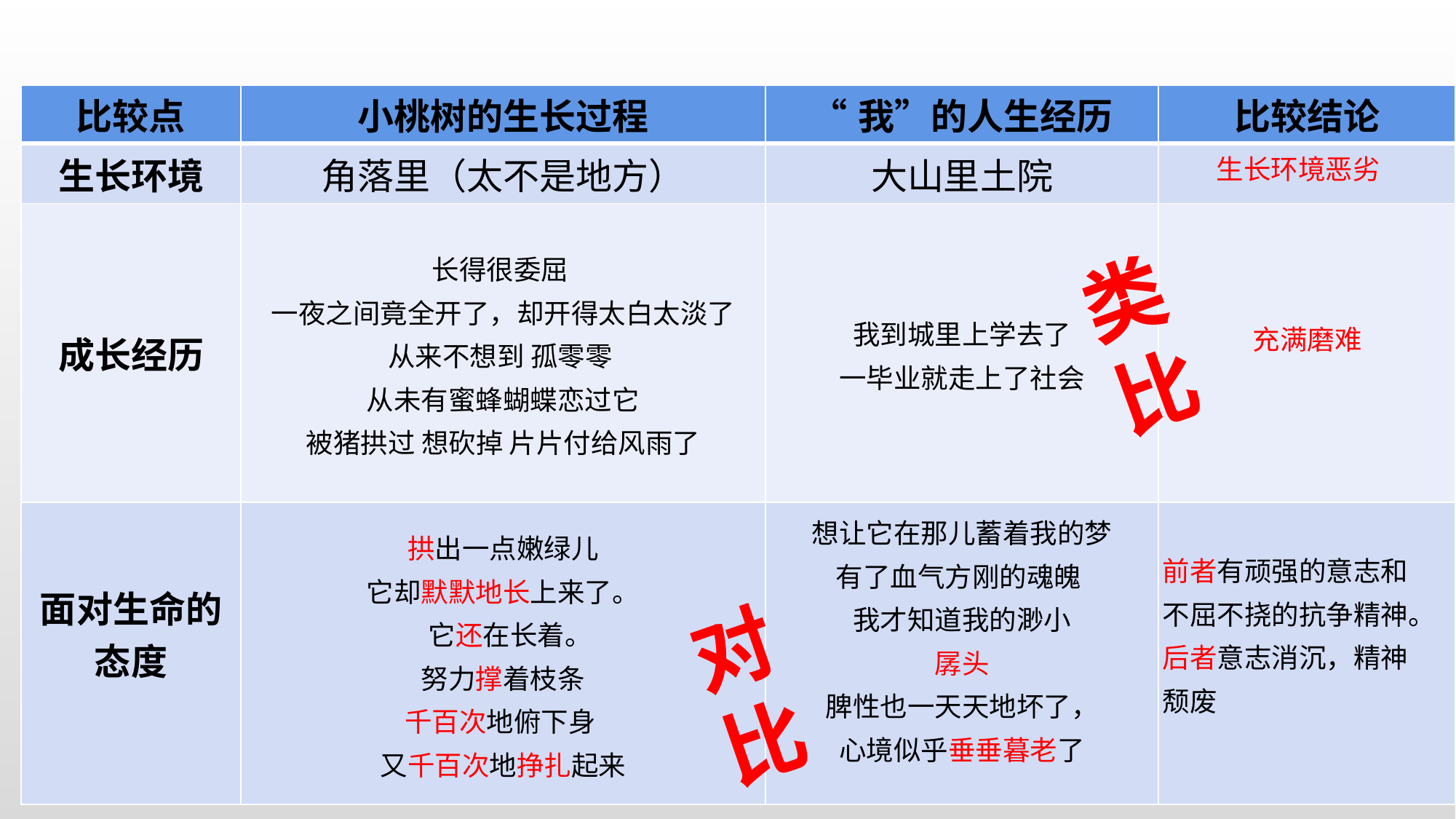

| 比较点 | 小桃树的生长过程 | “我”的人生经历 | 比较结论 |
| --- | --- | --- | --- |
| 生长环境 | 角落里（太不是地方） | 大山里土院 |  |
| 成长经历 | 长得很委屈 一夜之间竟全开了，却开得太白太淡了 从来不想到 孤零零 从未有蜜蜂蝴蝶恋过它 被猪拱过 想砍掉 片片付给风雨了 | 我到城里上学去了 一毕业就走上了社会 |  |
| 面对生命的态度 | 拱出一点嫩绿儿 它却默默地长上来了。 它还在长着。 努力撑着枝条 千百次地俯下身 又千百次地挣扎起来 | 想让它在那儿蓄着我的梦 有了血气方刚的魂魄 我才知道我的渺小 孱头 脾性也一天天地坏了， 心境似乎垂垂暮老了 |  |
生长环境恶劣
类比
充满磨难
前者有顽强的意志和不屈不挠的抗争精神。
后者意志消沉，精神颓废
对比